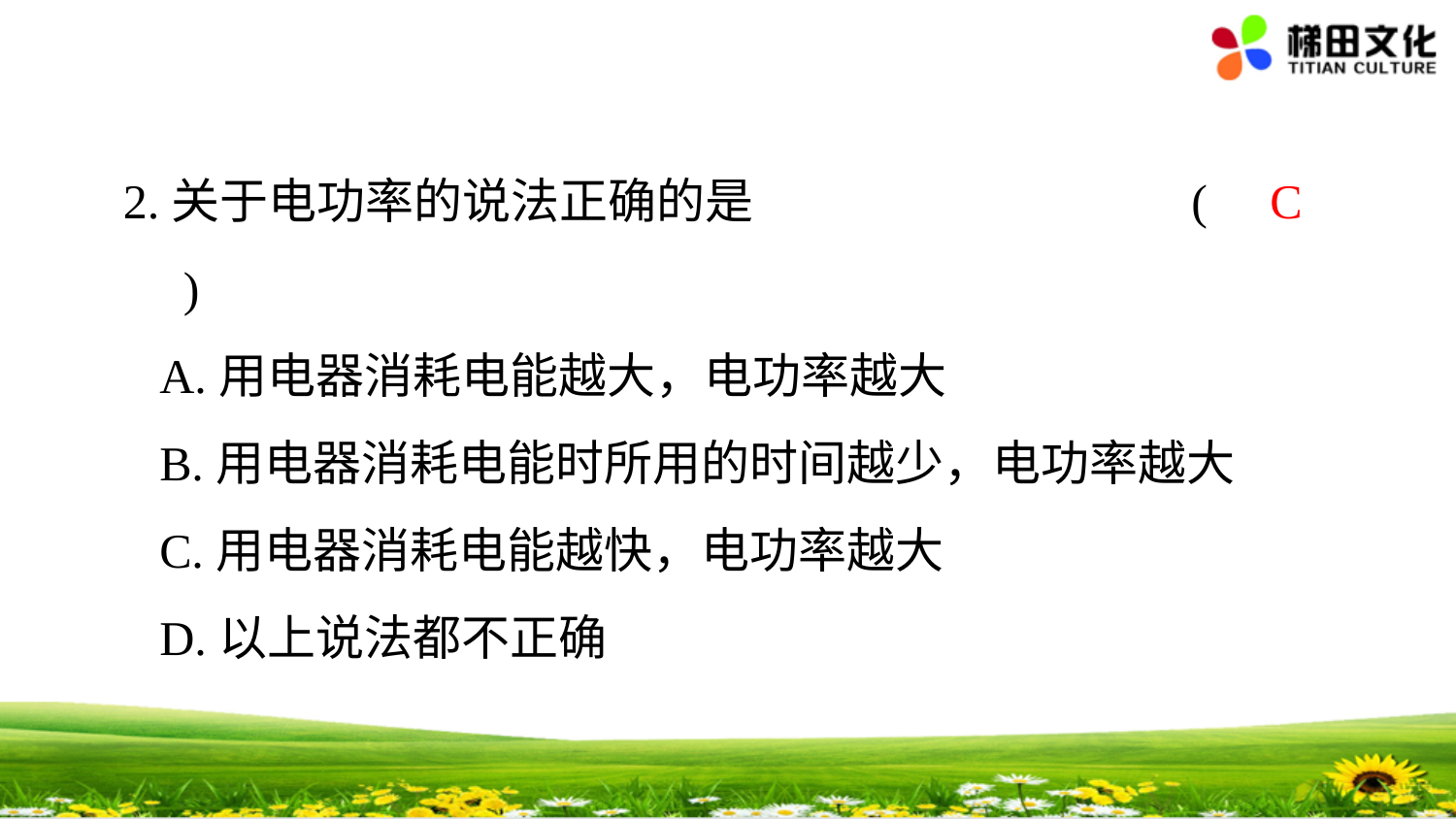

2.关于电功率的说法正确的是                                       (　　)
   A.用电器消耗电能越大，电功率越大
   B.用电器消耗电能时所用的时间越少，电功率越大
   C.用电器消耗电能越快，电功率越大
   D.以上说法都不正确
C